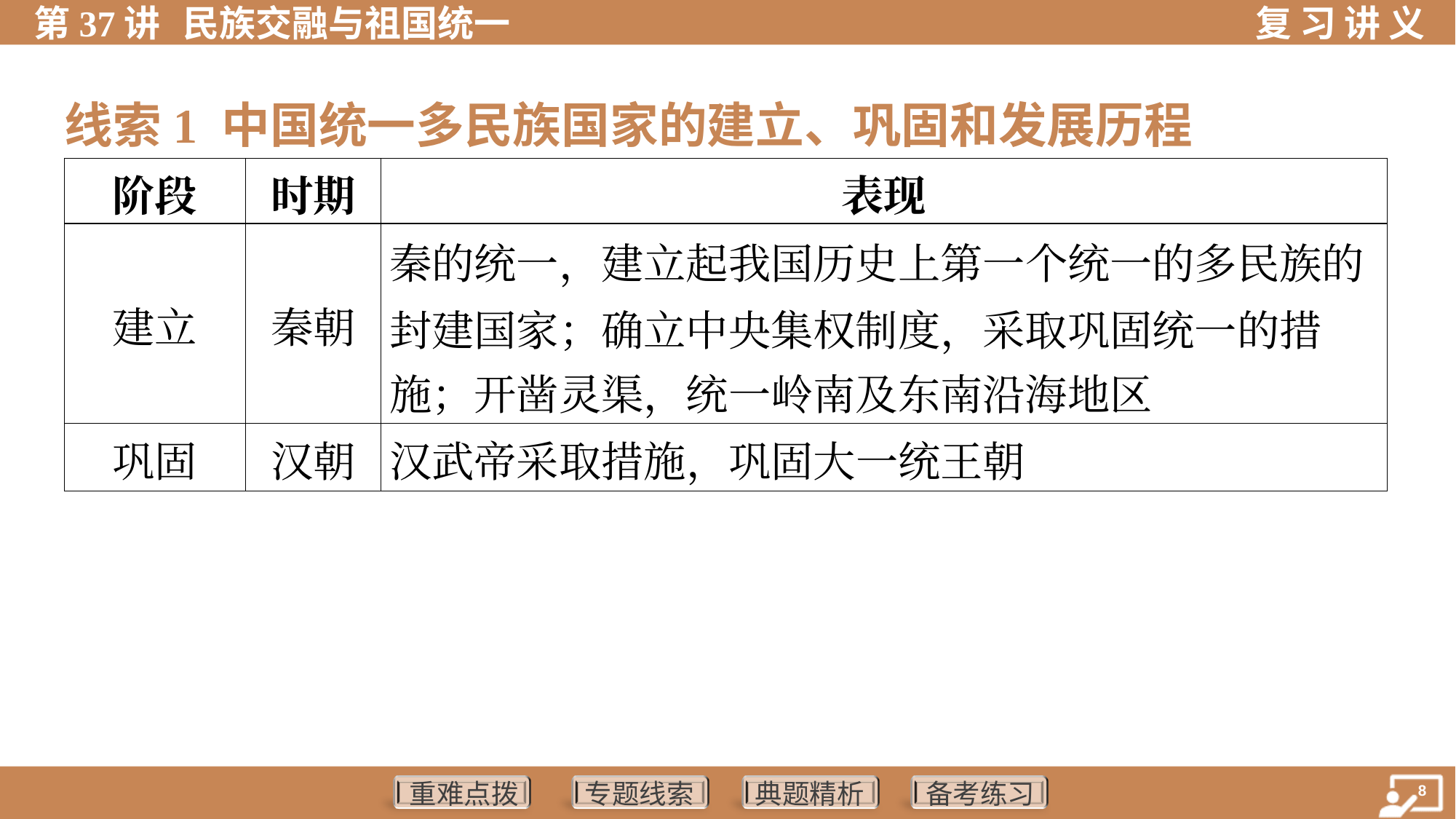

线索1 中国统一多民族国家的建立、巩固和发展历程
| 阶段 | 时期 | 表现 |
| --- | --- | --- |
| 建立 | 秦朝 | 秦的统一，建立起我国历史上第一个统一的多民族的 封建国家；确立中央集权制度，采取巩固统一的措 施；开凿灵渠，统一岭南及东南沿海地区 |
| 巩固 | 汉朝 | 汉武帝采取措施，巩固大一统王朝 |